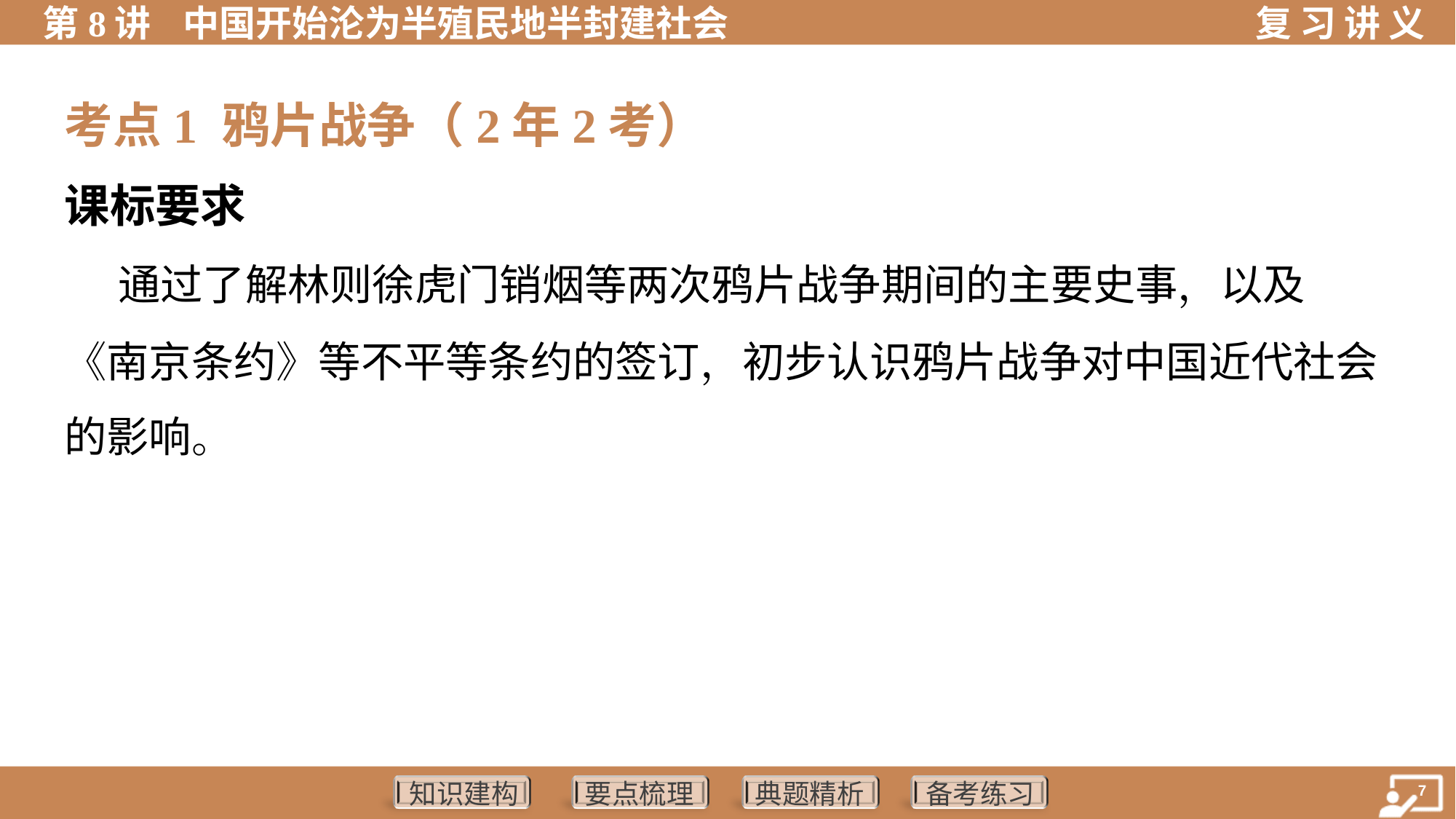

考点1 鸦片战争（2年2考）
课标要求
    通过了解林则徐虎门销烟等两次鸦片战争期间的主要史事，以及
《南京条约》等不平等条约的签订，初步认识鸦片战争对中国近代社会
的影响。